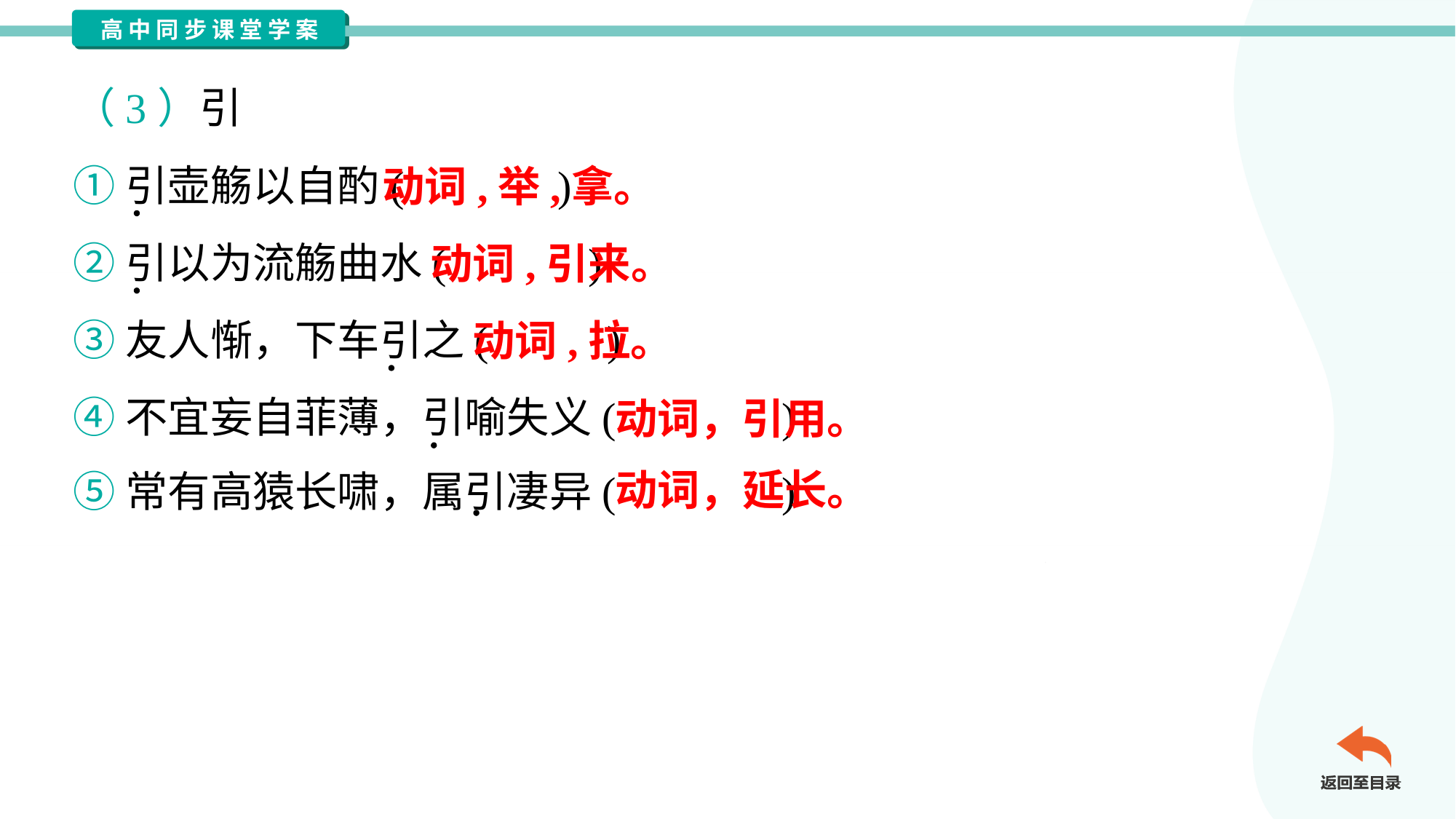

（3）引
①引壶觞以自酌(             )
②引以为流觞曲水(            )
③友人惭，下车引之(          )
④不宜妄自菲薄，引喻失义(              )
⑤常有高猿长啸，属引凄异(              )
动词,举,拿。
动词,引来。

动词,拉。

动词，引用。

动词，延长。